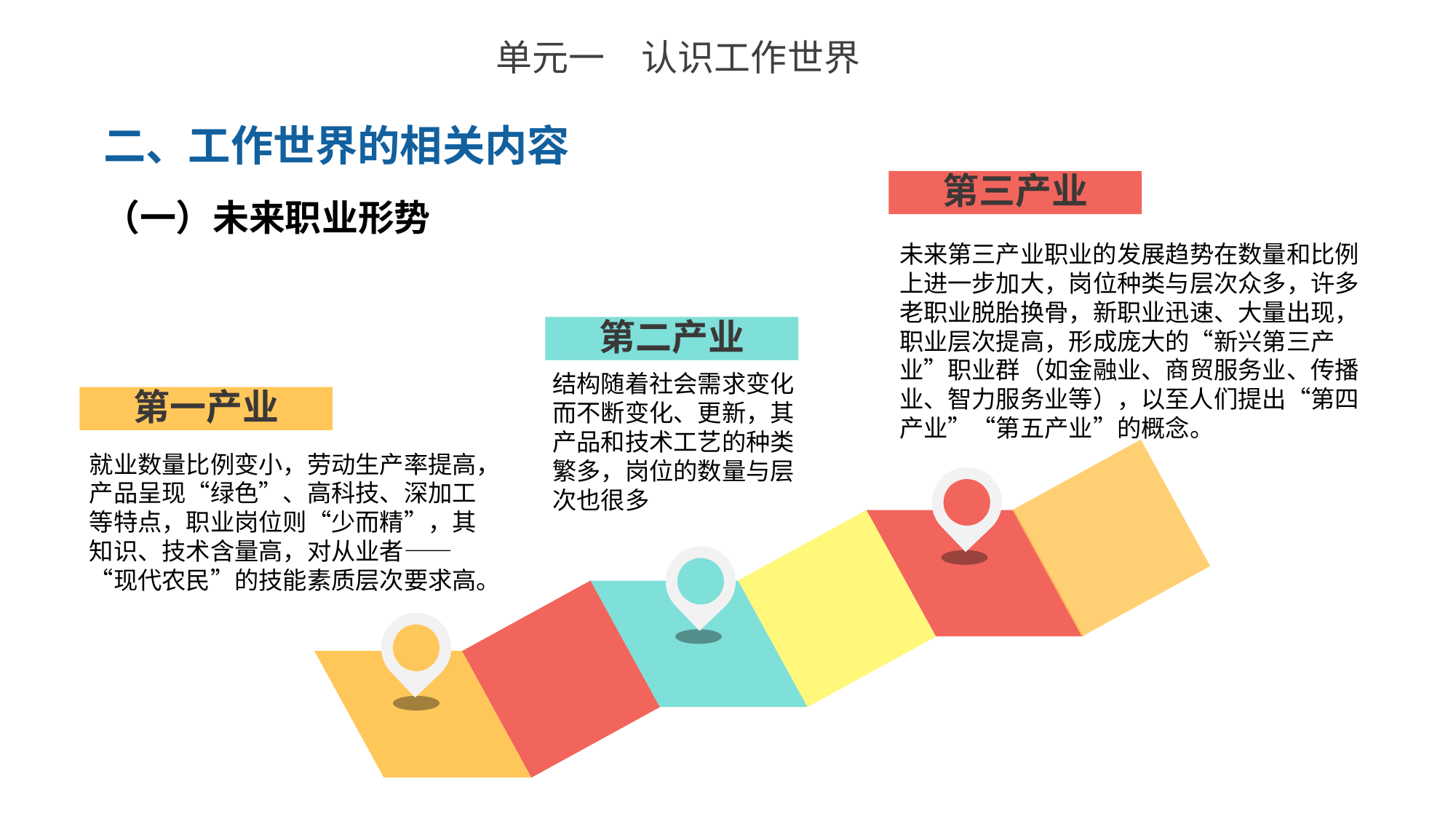

单元一　认识工作世界
二、工作世界的相关内容
第三产业
（一）未来职业形势
未来第三产业职业的发展趋势在数量和比例上进一步加大，岗位种类与层次众多，许多老职业脱胎换骨，新职业迅速、大量出现，职业层次提高，形成庞大的“新兴第三产业”职业群（如金融业、商贸服务业、传播业、智力服务业等），以至人们提出“第四产业”“第五产业”的概念。
第二产业
结构随着社会需求变化而不断变化、更新，其产品和技术工艺的种类繁多，岗位的数量与层次也很多
第一产业
就业数量比例变小，劳动生产率提高，产品呈现“绿色”、高科技、深加工等特点，职业岗位则“少而精”，其知识、技术含量高，对从业者——“现代农民”的技能素质层次要求高。